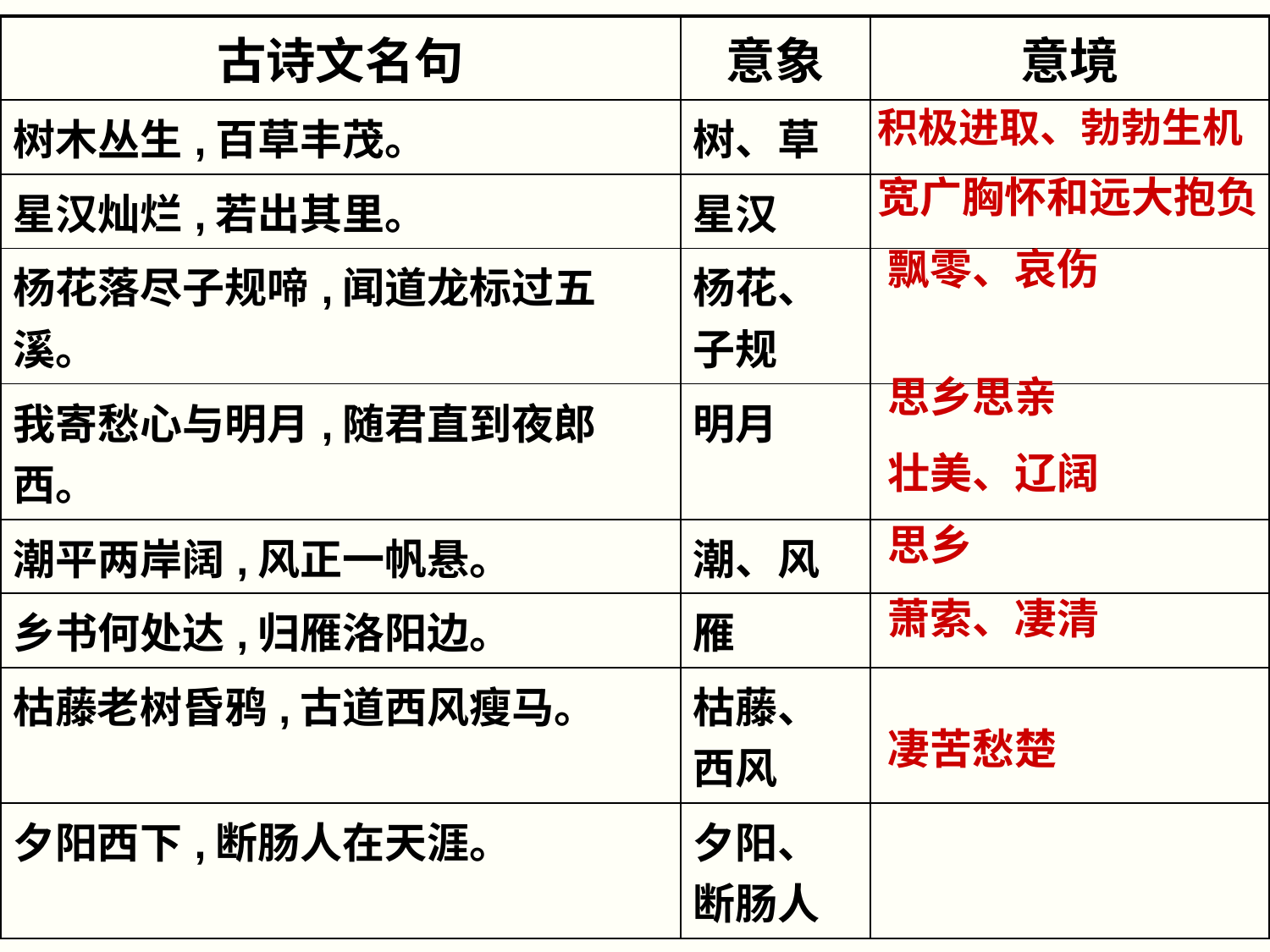

| 古诗文名句 | 意象 | 意境 |
| --- | --- | --- |
| 树木丛生,百草丰茂。 | 树、草 |  |
| 星汉灿烂,若出其里。 | 星汉 |  |
| 杨花落尽子规啼,闻道龙标过五溪。 | 杨花、子规 |  |
| 我寄愁心与明月,随君直到夜郎西。 | 明月 |  |
| 潮平两岸阔,风正一帆悬。 | 潮、风 |  |
| 乡书何处达,归雁洛阳边。 | 雁 |  |
| 枯藤老树昏鸦,古道西风瘦马。 | 枯藤、西风 |  |
| 夕阳西下,断肠人在天涯。 | 夕阳、断肠人 |  |
积极进取、勃勃生机
宽广胸怀和远大抱负
飘零、哀伤
思乡思亲
壮美、辽阔
思乡
萧索、凄清
凄苦愁楚